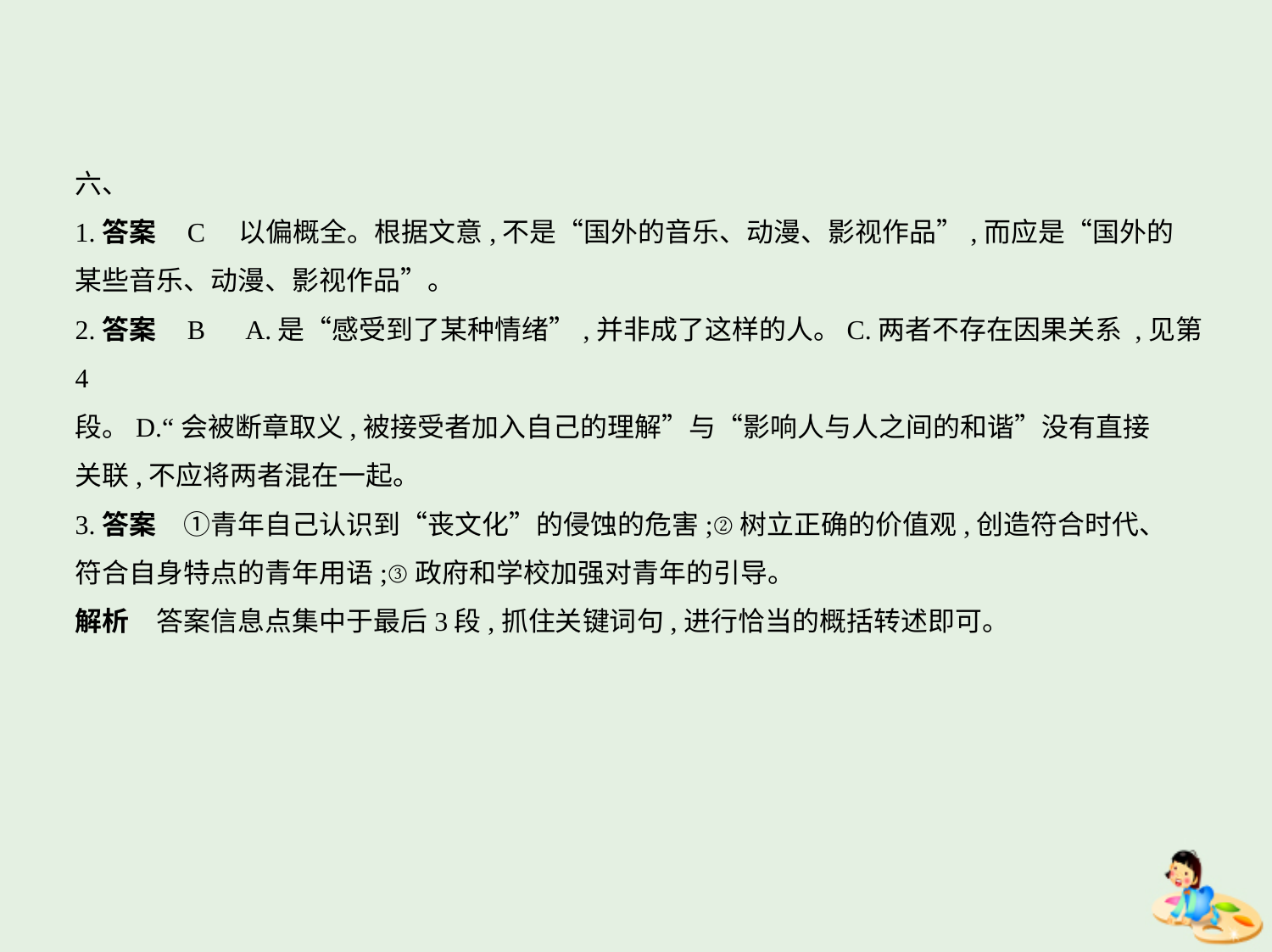

六、
1.答案    C　以偏概全。根据文意,不是“国外的音乐、动漫、影视作品”,而应是“国外的
某些音乐、动漫、影视作品”。
2.答案    B　A.是“感受到了某种情绪”,并非成了这样的人。C.两者不存在因果关系 ,见第4
段。D.“会被断章取义,被接受者加入自己的理解”与“影响人与人之间的和谐”没有直接
关联,不应将两者混在一起。
3.答案　①青年自己认识到“丧文化”的侵蚀的危害;②树立正确的价值观,创造符合时代、
符合自身特点的青年用语;③政府和学校加强对青年的引导。
解析　答案信息点集中于最后3段,抓住关键词句,进行恰当的概括转述即可。